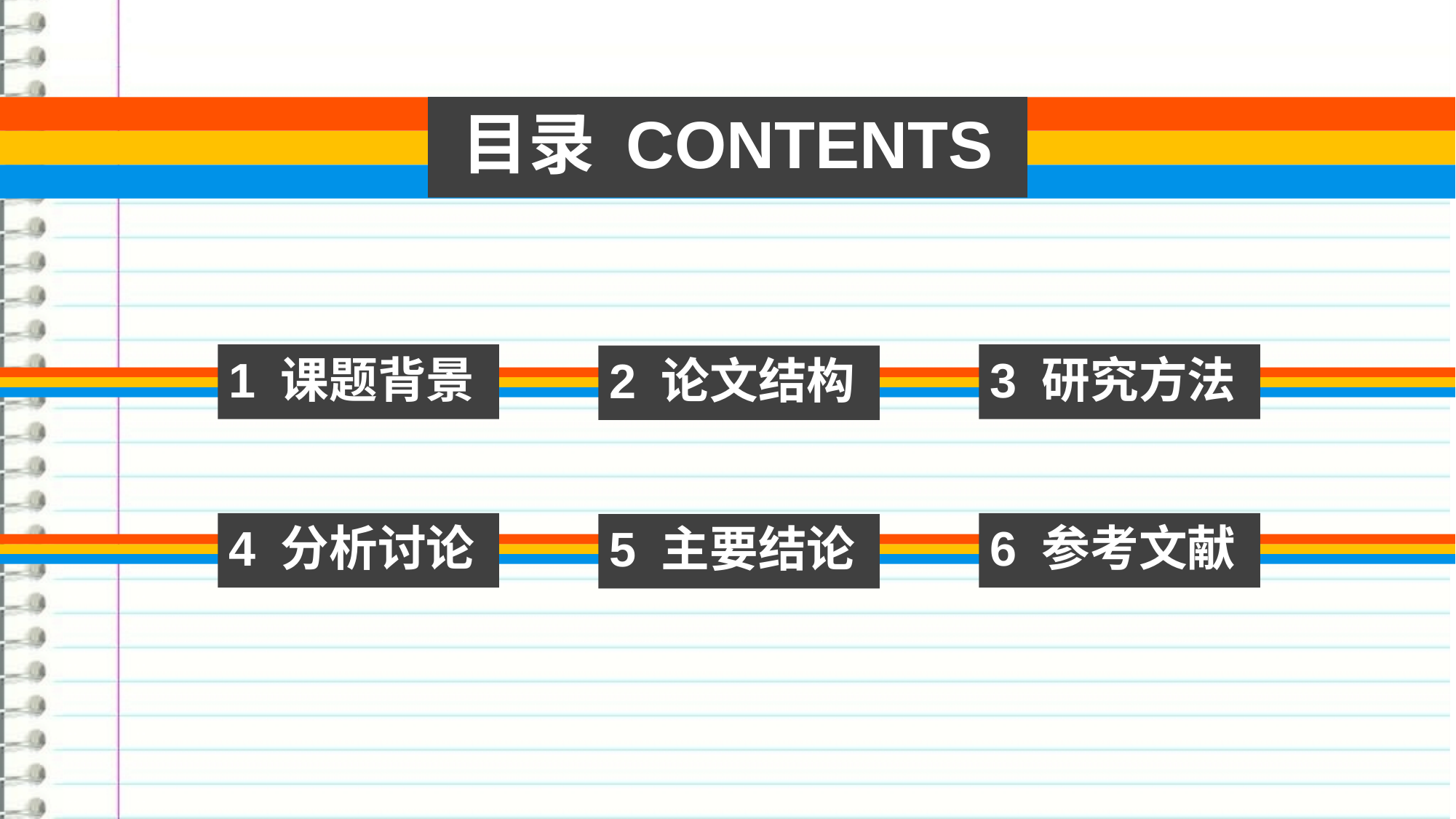

目录 CONTENTS
1 课题背景
3 研究方法
2 论文结构
4 分析讨论
6 参考文献
5 主要结论